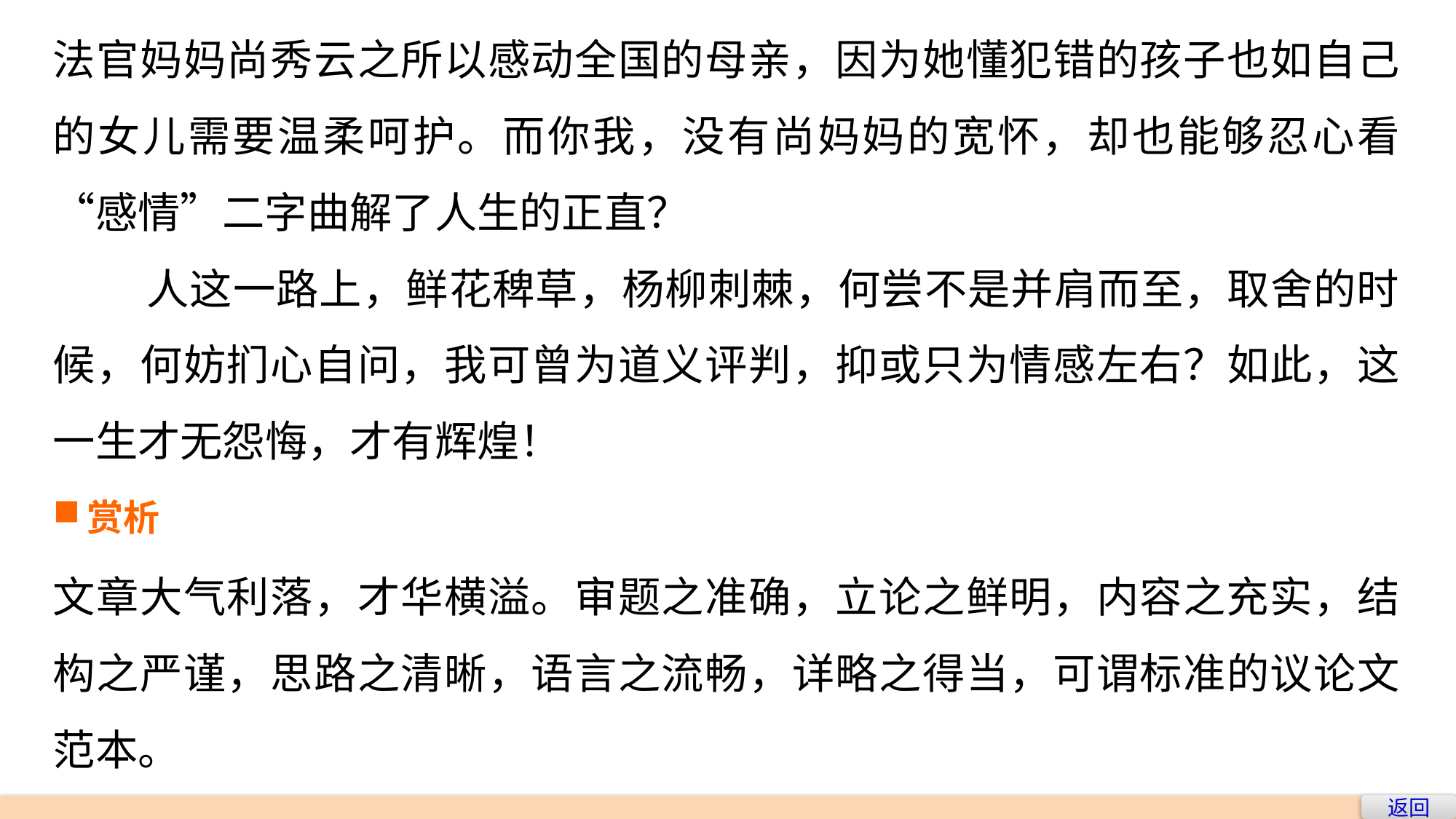

法官妈妈尚秀云之所以感动全国的母亲，因为她懂犯错的孩子也如自己的女儿需要温柔呵护。而你我，没有尚妈妈的宽怀，却也能够忍心看“感情”二字曲解了人生的正直？
        人这一路上，鲜花稗草，杨柳刺棘，何尝不是并肩而至，取舍的时候，何妨扪心自问，我可曾为道义评判，抑或只为情感左右？如此，这一生才无怨悔，才有辉煌！
赏析
文章大气利落，才华横溢。审题之准确，立论之鲜明，内容之充实，结构之严谨，思路之清晰，语言之流畅，详略之得当，可谓标准的议论文范本。
返回